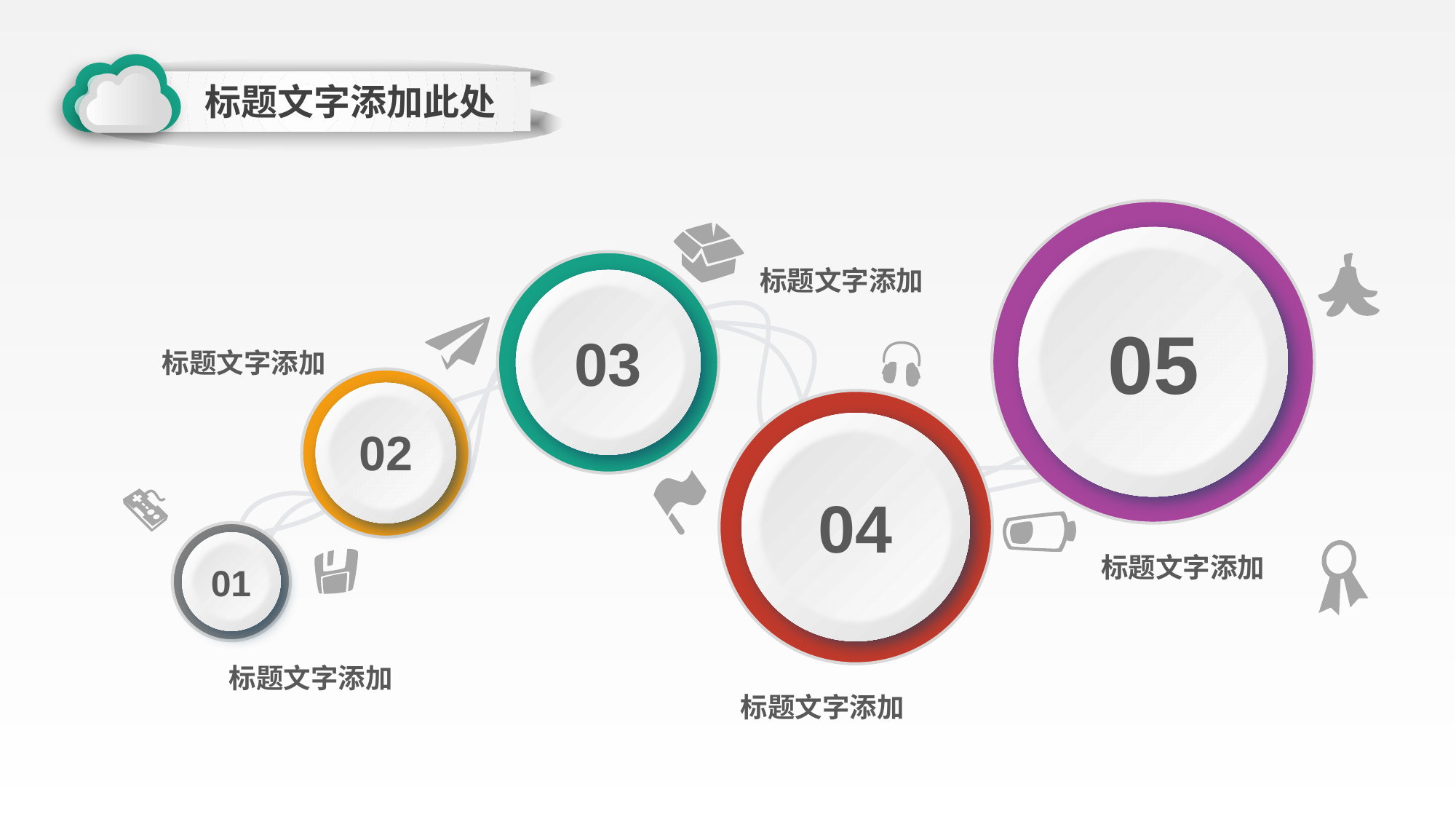

标题文字添加此处

标题文字添加

05

03

标题文字添加

02

04

标题文字添加

01
标题文字添加
标题文字添加